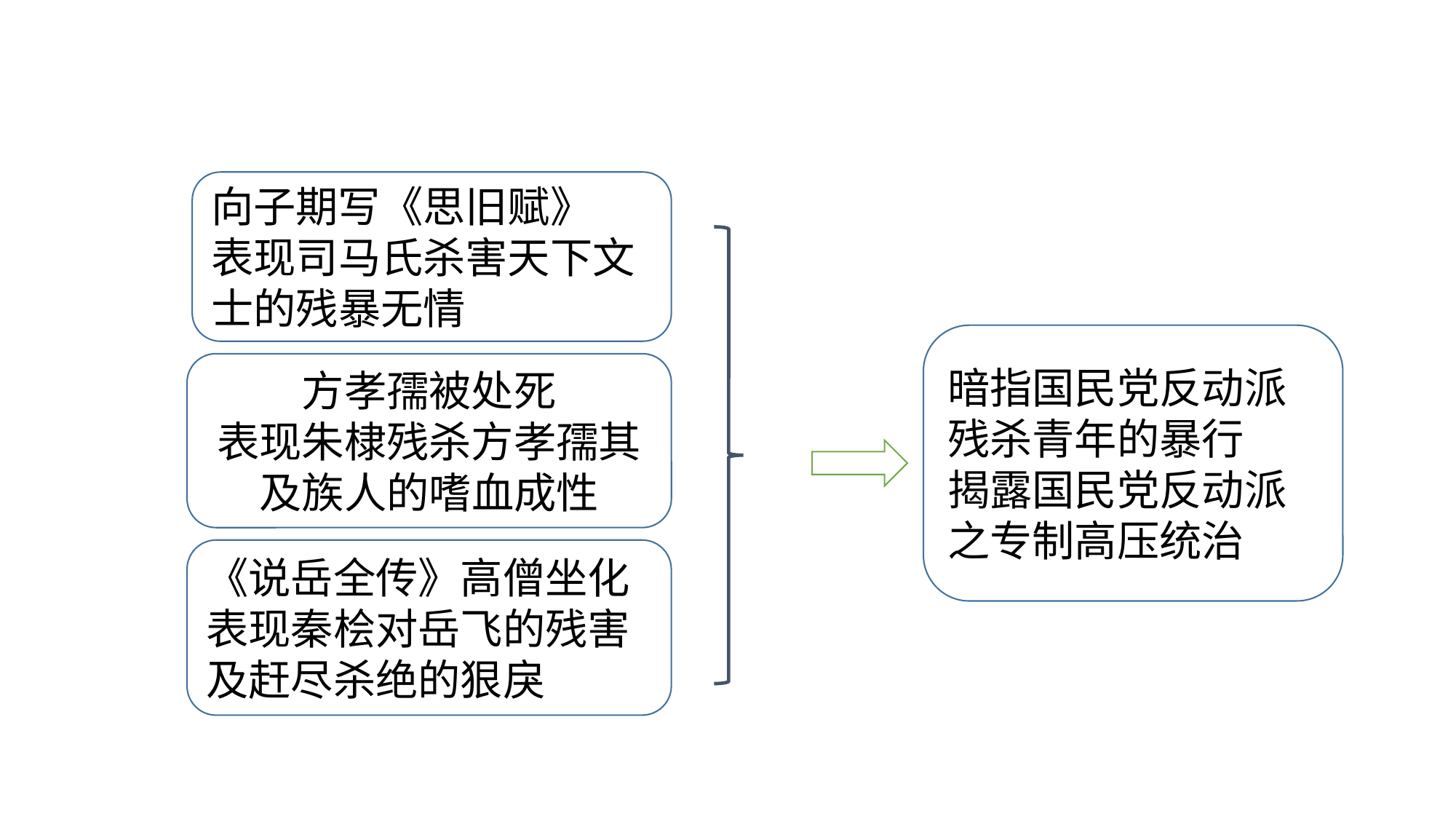

#
向子期写《思旧赋》
表现司马氏杀害天下文士的残暴无情

暗指国民党反动派残杀青年的暴行
揭露国民党反动派之专制高压统治
方孝孺被处死
表现朱棣残杀方孝孺其及族人的嗜血成性

《说岳全传》高僧坐化
表现秦桧对岳飞的残害及赶尽杀绝的狠戾